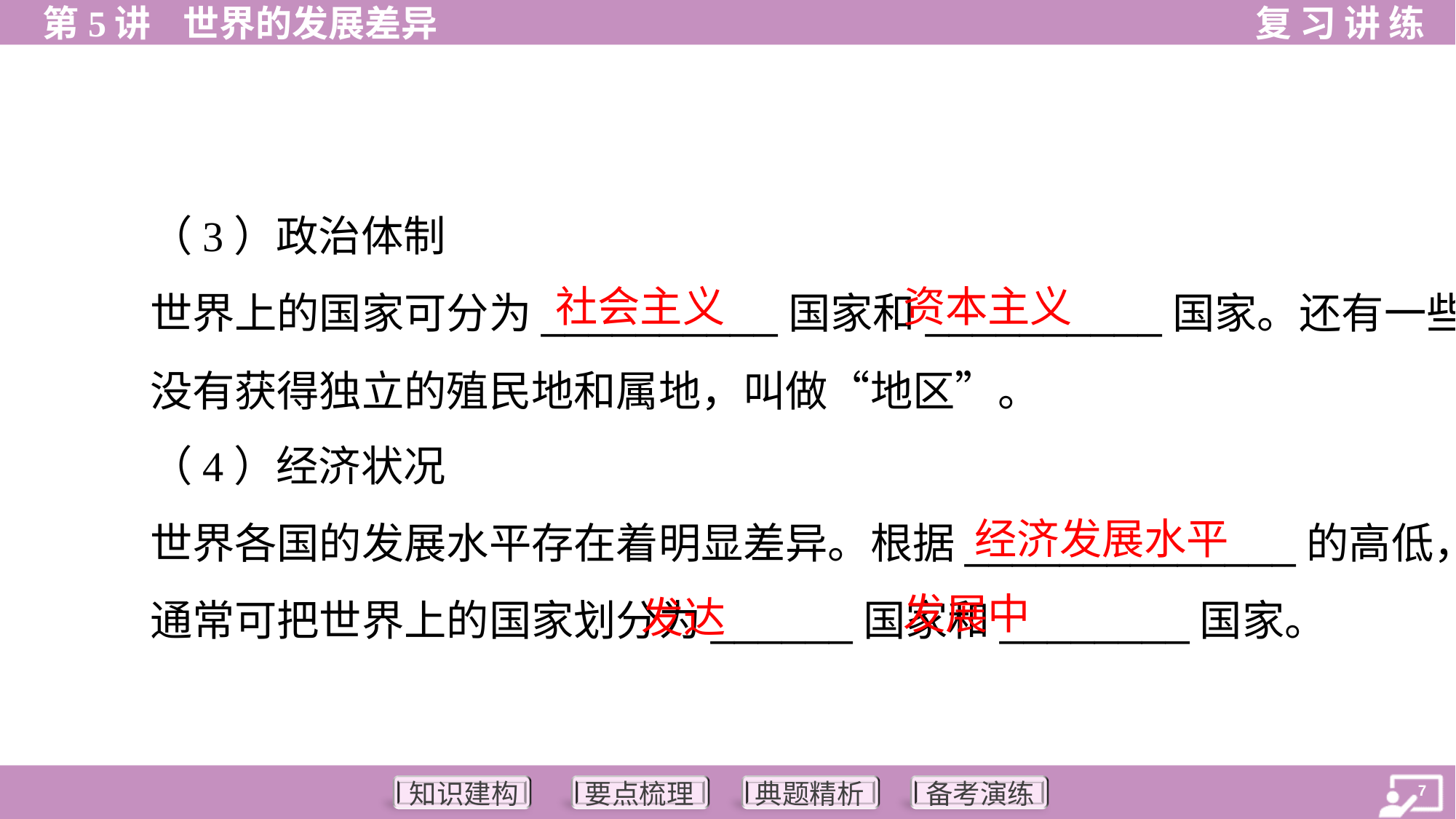

（3）政治体制
世界上的国家可分为__________国家和__________国家。还有一些
没有获得独立的殖民地和属地，叫做“地区”。
社会主义
资本主义
（4）经济状况
世界各国的发展水平存在着明显差异。根据______________的高低，
通常可把世界上的国家划分为______国家和________国家。
经济发展水平
发展中
发达